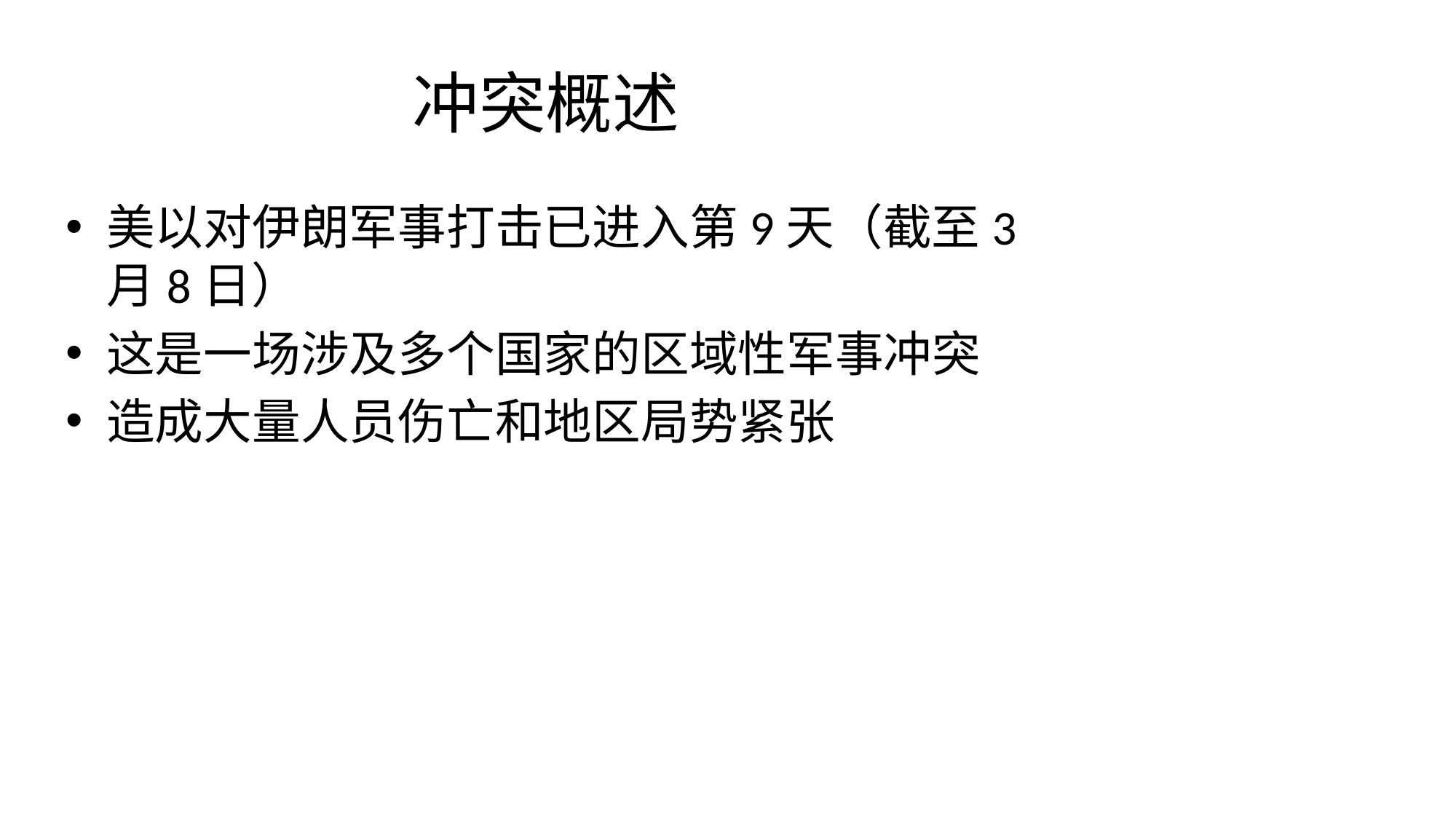

# 冲突概述
美以对伊朗军事打击已进入第9天（截至3月8日）
这是一场涉及多个国家的区域性军事冲突
造成大量人员伤亡和地区局势紧张